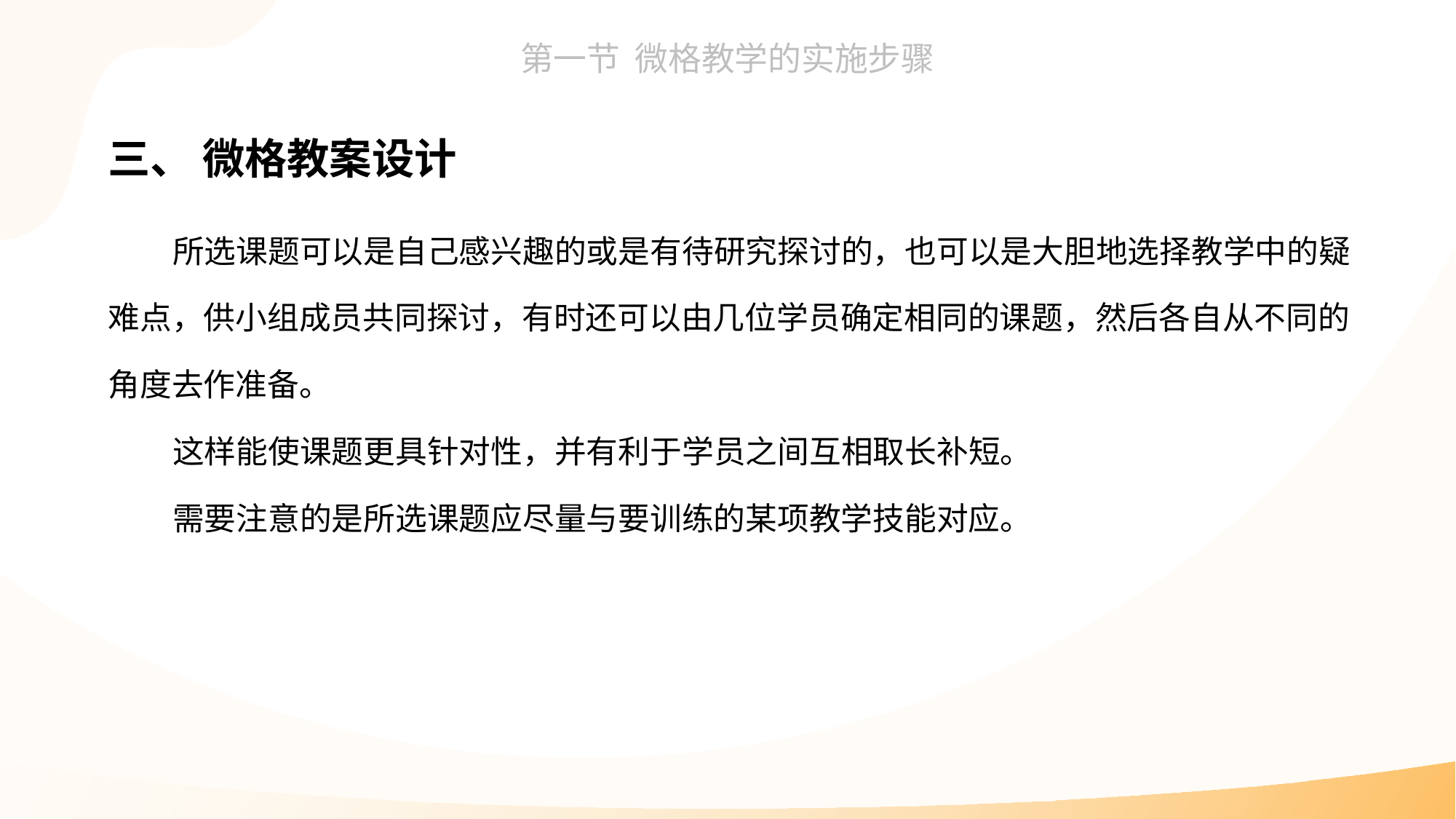

三、 微格教案设计
所选课题可以是自己感兴趣的或是有待研究探讨的，也可以是大胆地选择教学中的疑难点，供小组成员共同探讨，有时还可以由几位学员确定相同的课题，然后各自从不同的角度去作准备。
这样能使课题更具针对性，并有利于学员之间互相取长补短。
需要注意的是所选课题应尽量与要训练的某项教学技能对应。